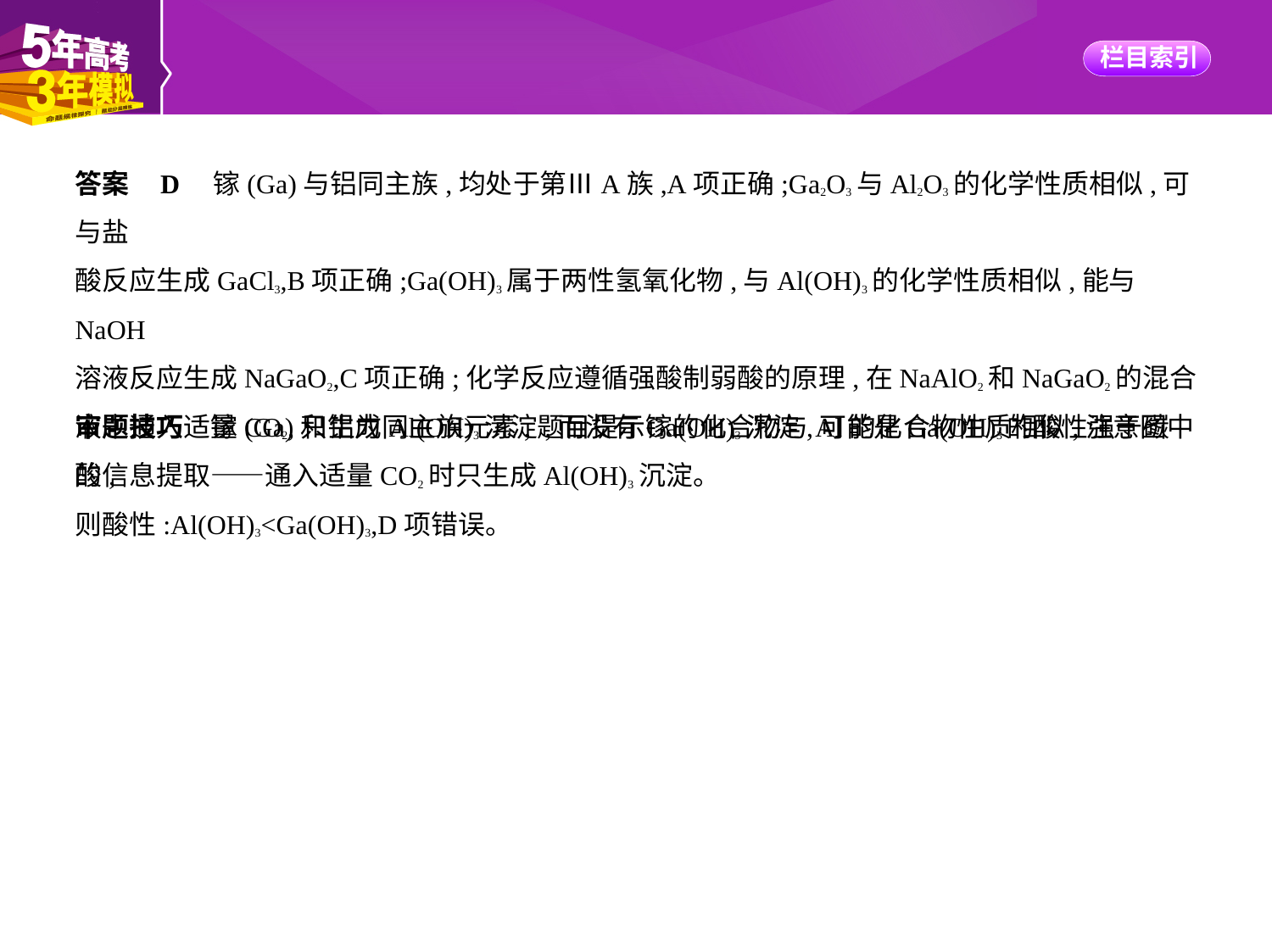

答案    D　镓(Ga)与铝同主族,均处于第ⅢA族,A项正确;Ga2O3与Al2O3的化学性质相似,可与盐
酸反应生成GaCl3,B项正确;Ga(OH)3属于两性氢氧化物,与Al(OH)3的化学性质相似,能与NaOH
溶液反应生成NaGaO2,C项正确;化学反应遵循强酸制弱酸的原理,在NaAlO2和NaGaO2的混合
液中通入适量CO2,只生成Al(OH)3沉淀,而没有Ga(OH)3沉淀,可能是Ga(OH)3的酸性强于碳酸,
则酸性:Al(OH)3<Ga(OH)3,D项错误。
审题技巧　镓(Ga)和铝为同主族元素,题目提示镓的化合物与Al的化合物性质相似,注意图中
的信息提取——通入适量CO2时只生成Al(OH)3沉淀。